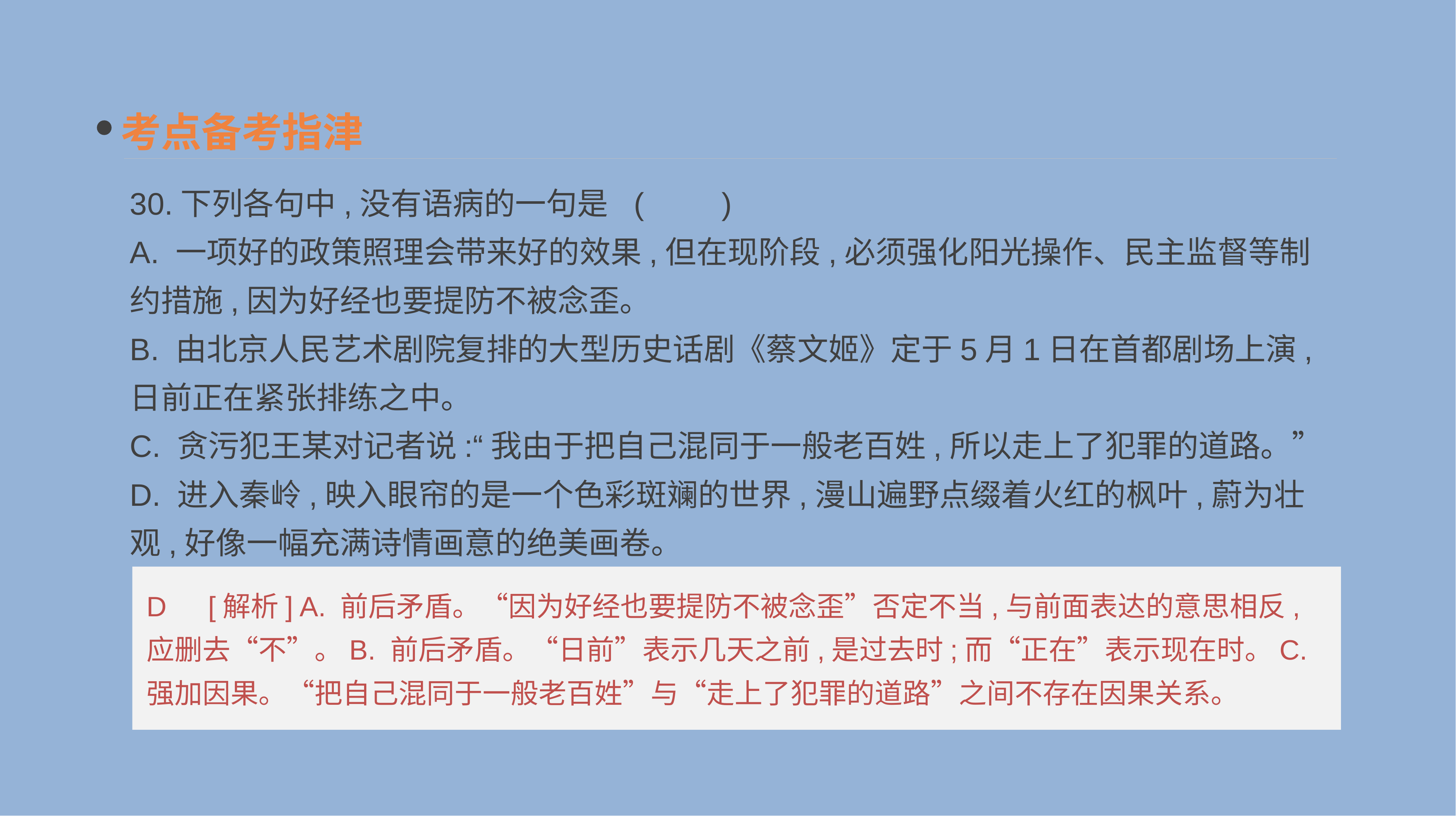

考点备考指津

30.下列各句中,没有语病的一句是	(　　)
A. 一项好的政策照理会带来好的效果,但在现阶段,必须强化阳光操作、民主监督等制约措施,因为好经也要提防不被念歪。
B. 由北京人民艺术剧院复排的大型历史话剧《蔡文姬》定于5月1日在首都剧场上演,日前正在紧张排练之中。
C. 贪污犯王某对记者说:“我由于把自己混同于一般老百姓,所以走上了犯罪的道路。”
D. 进入秦岭,映入眼帘的是一个色彩斑斓的世界,漫山遍野点缀着火红的枫叶,蔚为壮观,好像一幅充满诗情画意的绝美画卷。

D　[解析] A. 前后矛盾。“因为好经也要提防不被念歪”否定不当,与前面表达的意思相反,应删去“不”。B. 前后矛盾。“日前”表示几天之前,是过去时;而“正在”表示现在时。C. 强加因果。“把自己混同于一般老百姓”与“走上了犯罪的道路”之间不存在因果关系。